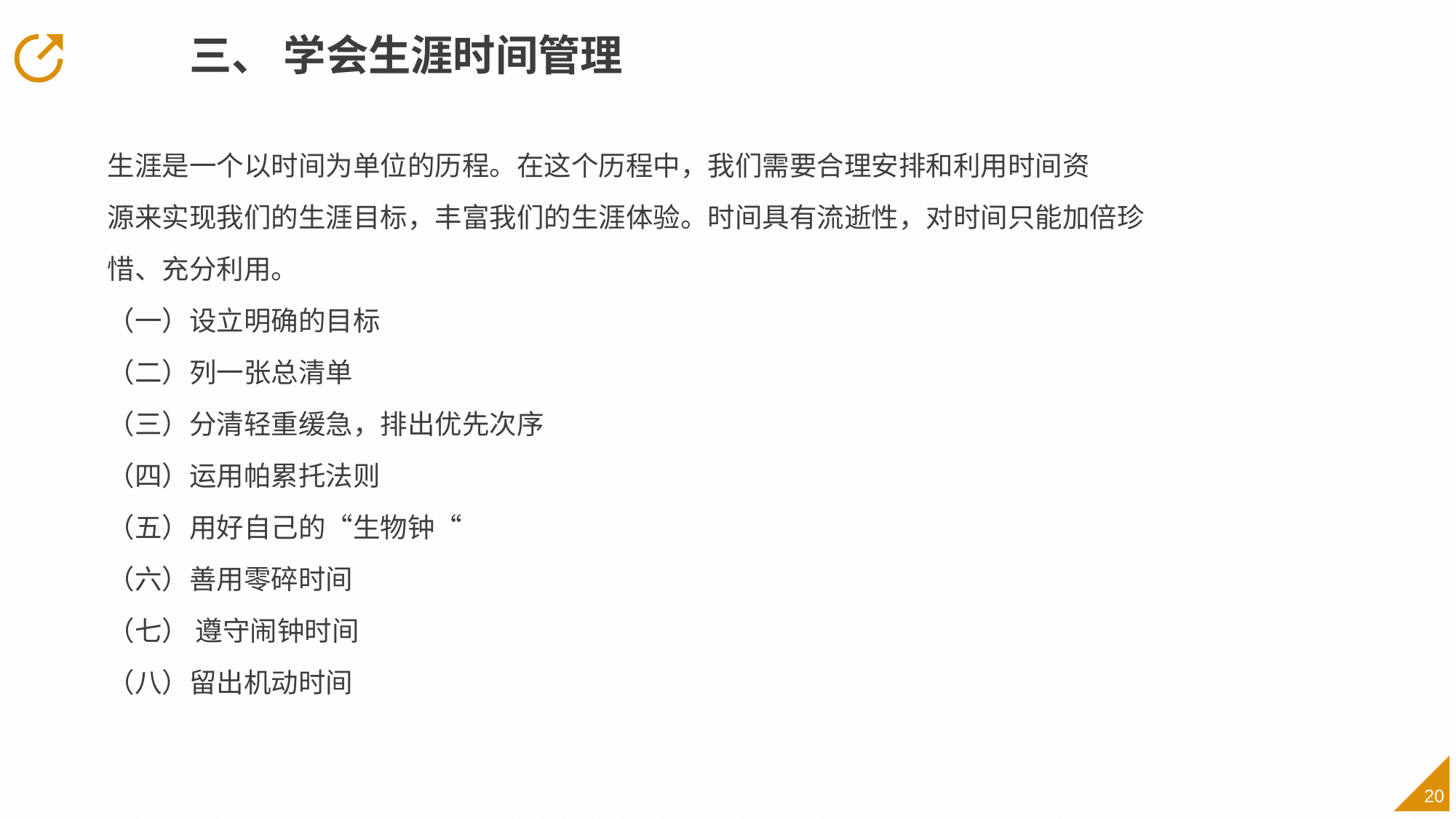

三、 学会生涯时间管理

生涯是一个以时间为单位的历程。在这个历程中，我们需要合理安排和利用时间资
源来实现我们的生涯目标，丰富我们的生涯体验。时间具有流逝性，对时间只能加倍珍
惜、充分利用。
（一）设立明确的目标
（二）列一张总清单
（三）分清轻重缓急，排出优先次序
（四）运用帕累托法则
（五）用好自己的“生物钟“
（六）善用零碎时间
（七） 遵守闹钟时间
（八）留出机动时间